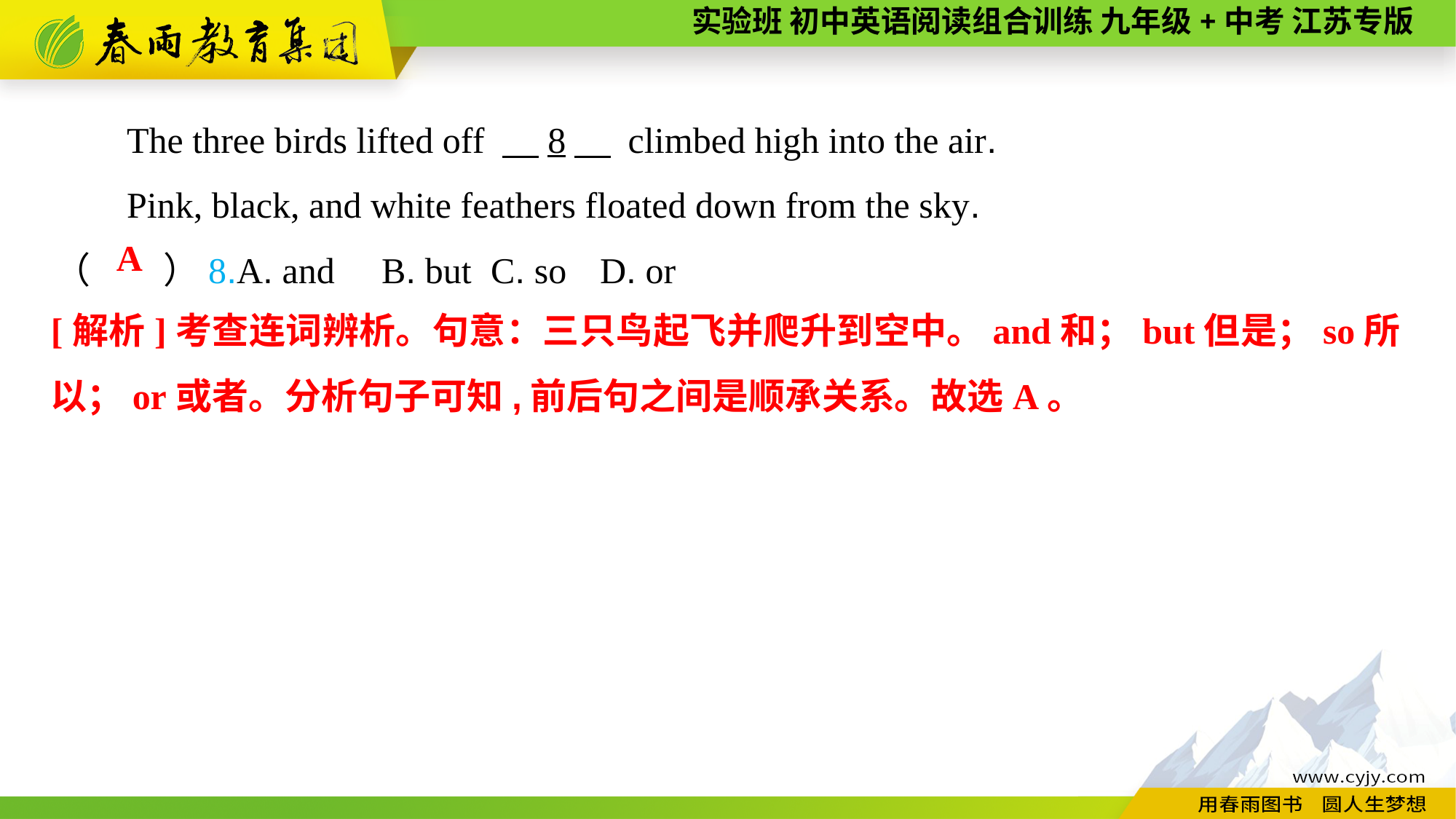

The three birds lifted off 　8　 climbed high into the air.
Pink, black, and white feathers floated down from the sky.
（　　）8.A. and	B. but	C. so	D. or
A
[解析]考查连词辨析。句意：三只鸟起飞并爬升到空中。and和；but但是；so所以；or或者。分析句子可知,前后句之间是顺承关系。故选A。